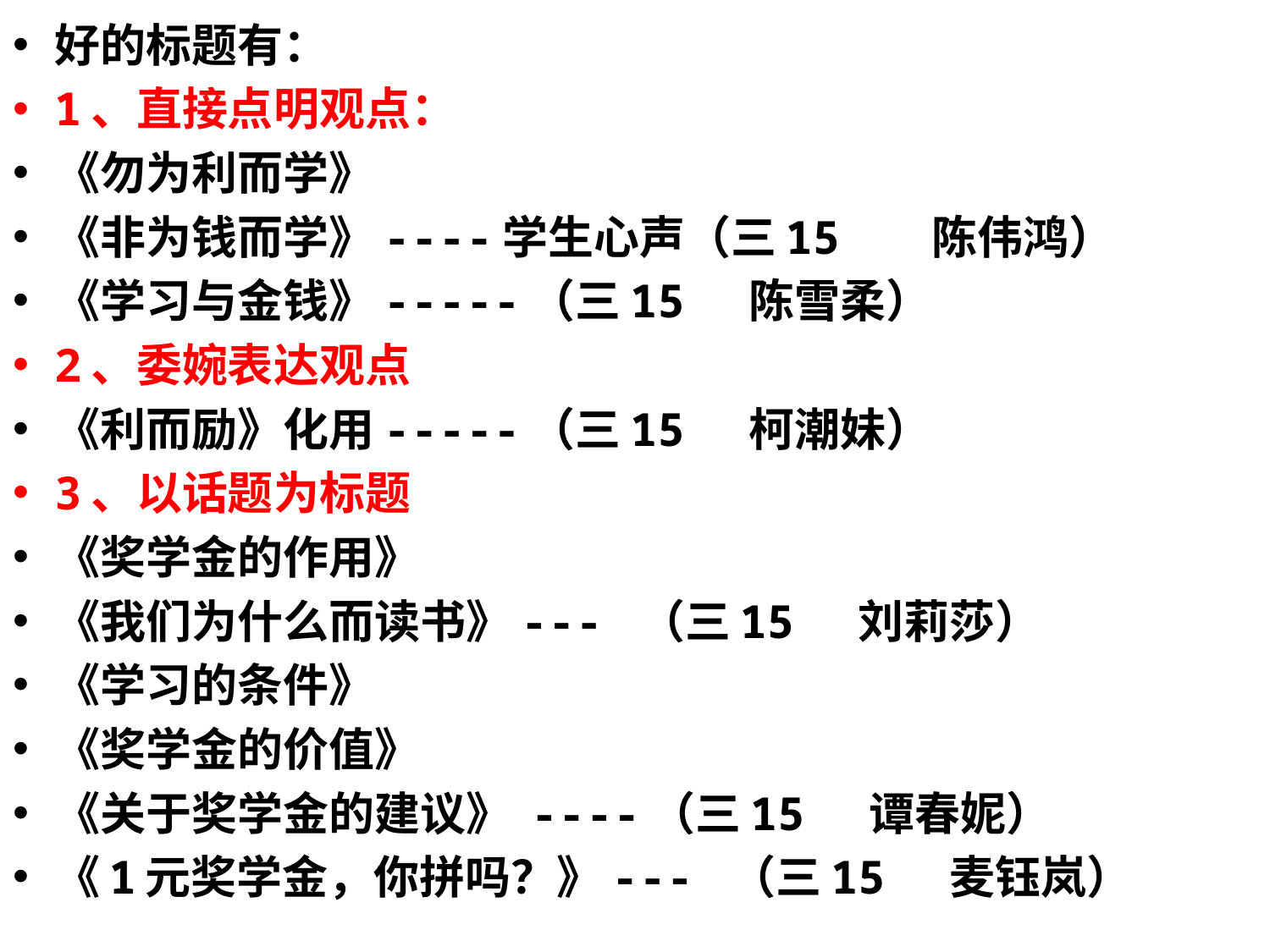

好的标题有：
1、直接点明观点：
《勿为利而学》
《非为钱而学》----学生心声（三15   陈伟鸿）
《学习与金钱》-----（三15  陈雪柔）
2、委婉表达观点
《利而励》化用-----（三15  柯潮妹）
3、以话题为标题
《奖学金的作用》
《我们为什么而读书》--- （三15  刘莉莎）
《学习的条件》
《奖学金的价值》
《关于奖学金的建议》 ----（三15  谭春妮）
《1元奖学金，你拼吗？》--- （三15  麦钰岚）